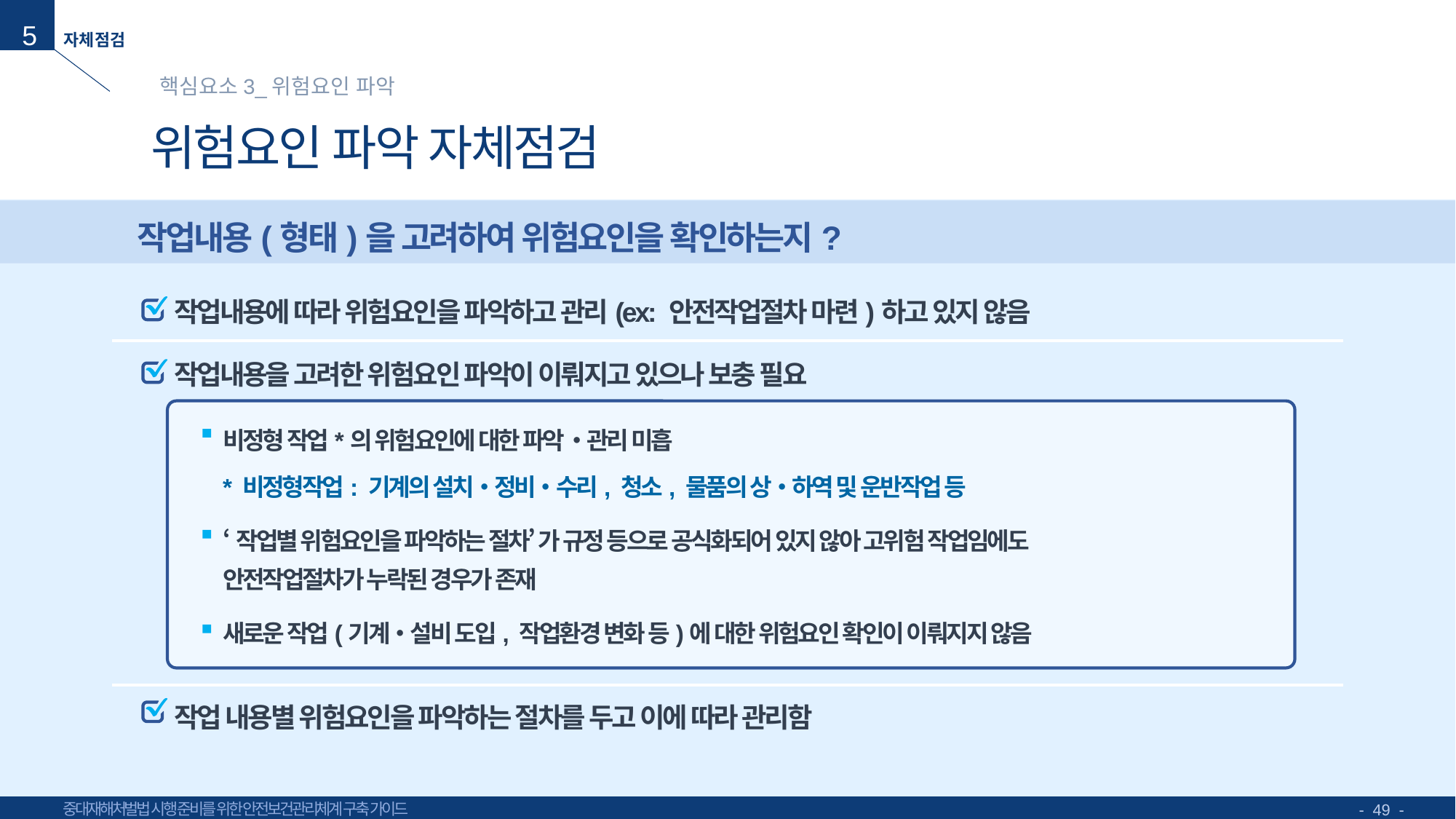

5
핵심요소3_위험요인 파악
# 위험요인 파악 자체점검

작업내용(형태)을 고려하여 위험요인을 확인하는지?
작업내용에 따라 위험요인을 파악하고 관리(ex: 안전작업절차 마련)하고 있지 않음
작업내용을 고려한 위험요인 파악이 이뤄지고 있으나 보충 필요

비정형 작업*의 위험요인에 대한 파악‧관리 미흡
* 비정형작업: 기계의 설치‧정비‧수리, 청소, 물품의 상‧하역 및 운반작업 등
‘작업별 위험요인을 파악하는 절차’ 가 규정 등으로 공식화되어 있지 않아 고위험 작업임에도
안전작업절차가 누락된 경우가 존재
새로운 작업(기계‧설비 도입, 작업환경 변화 등)에 대한 위험요인 확인이 이뤄지지 않음

작업 내용별 위험요인을 파악하는 절차를 두고 이에 따라 관리함

-  49  -